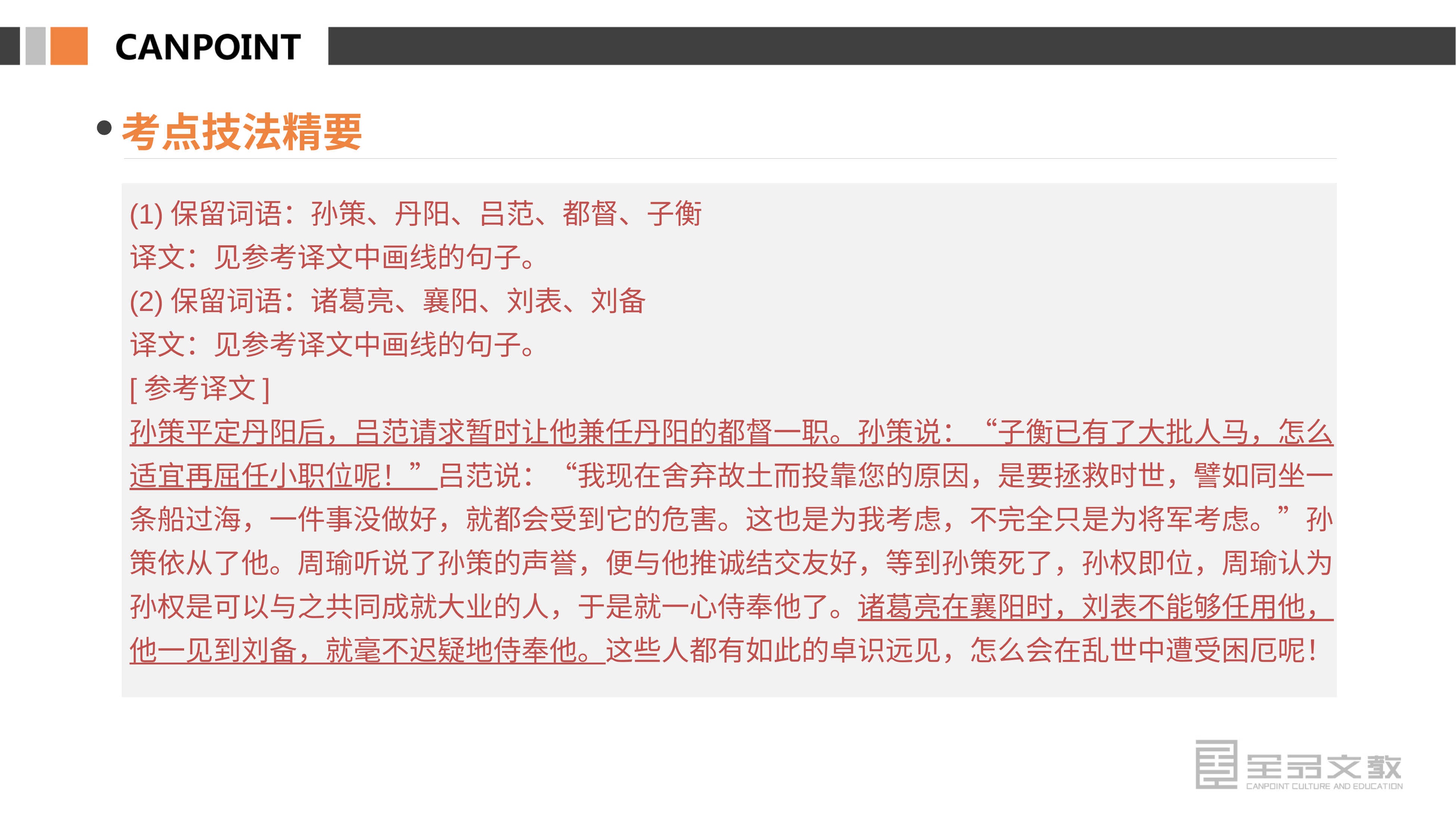

考点技法精要

(1)保留词语：孙策、丹阳、吕范、都督、子衡
译文：见参考译文中画线的句子。
(2)保留词语：诸葛亮、襄阳、刘表、刘备
译文：见参考译文中画线的句子。
[参考译文]
孙策平定丹阳后，吕范请求暂时让他兼任丹阳的都督一职。孙策说：“子衡已有了大批人马，怎么适宜再屈任小职位呢！”吕范说：“我现在舍弃故土而投靠您的原因，是要拯救时世，譬如同坐一条船过海，一件事没做好，就都会受到它的危害。这也是为我考虑，不完全只是为将军考虑。”孙策依从了他。周瑜听说了孙策的声誉，便与他推诚结交友好，等到孙策死了，孙权即位，周瑜认为孙权是可以与之共同成就大业的人，于是就一心侍奉他了。诸葛亮在襄阳时，刘表不能够任用他，他一见到刘备，就毫不迟疑地侍奉他。这些人都有如此的卓识远见，怎么会在乱世中遭受困厄呢！